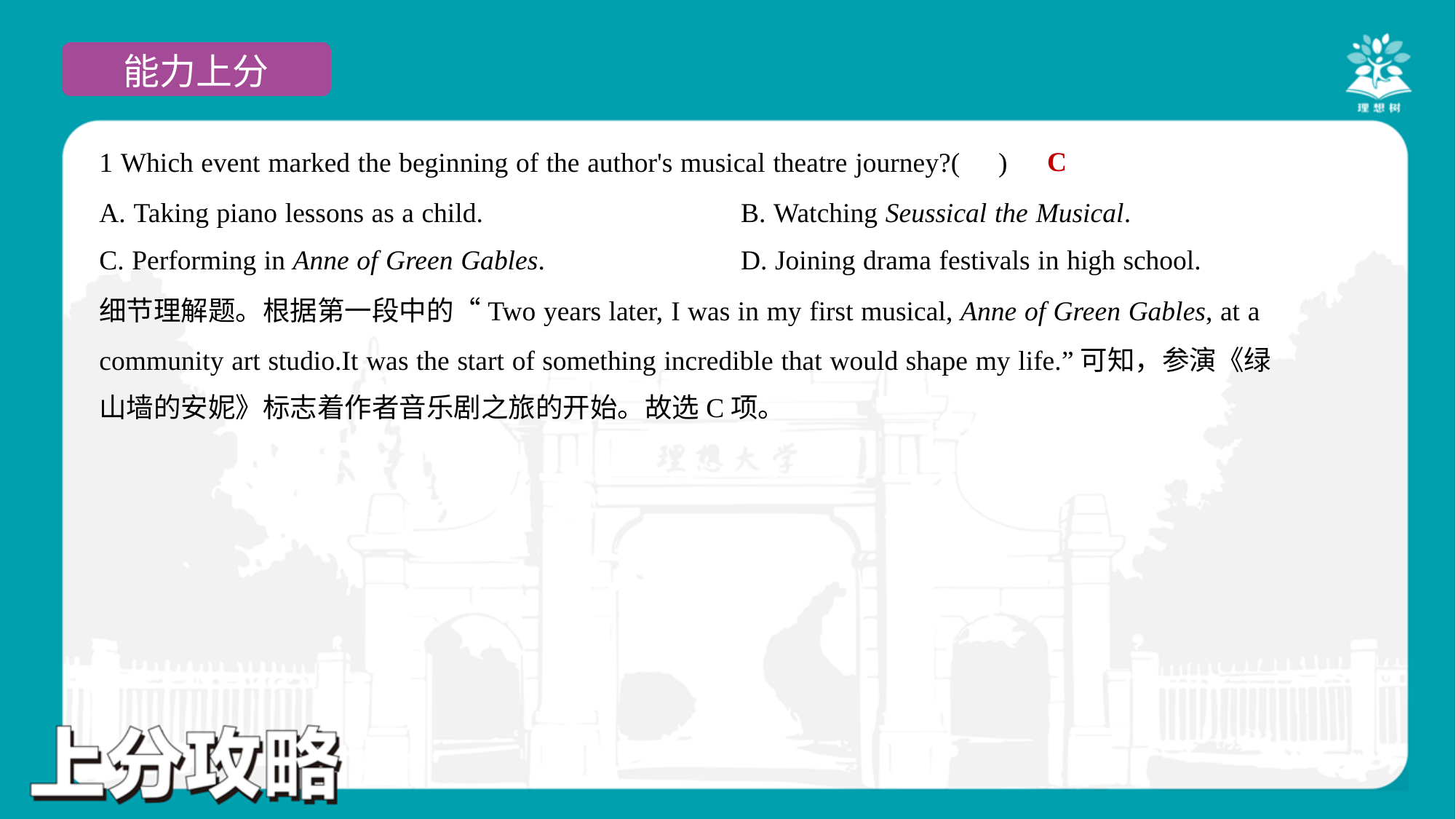

C
1 Which event marked the beginning of the author's musical theatre journey?(     )
A. Taking piano lessons as a child.	B. Watching Seussical the Musical.
C. Performing in Anne of Green Gables.	D. Joining drama festivals in high school.
细节理解题。根据第一段中的“Two years later, I was in my first musical, Anne of Green Gables, at a
community art studio.It was the start of something incredible that would shape my life.”可知，参演《绿
山墙的安妮》标志着作者音乐剧之旅的开始。故选C项。